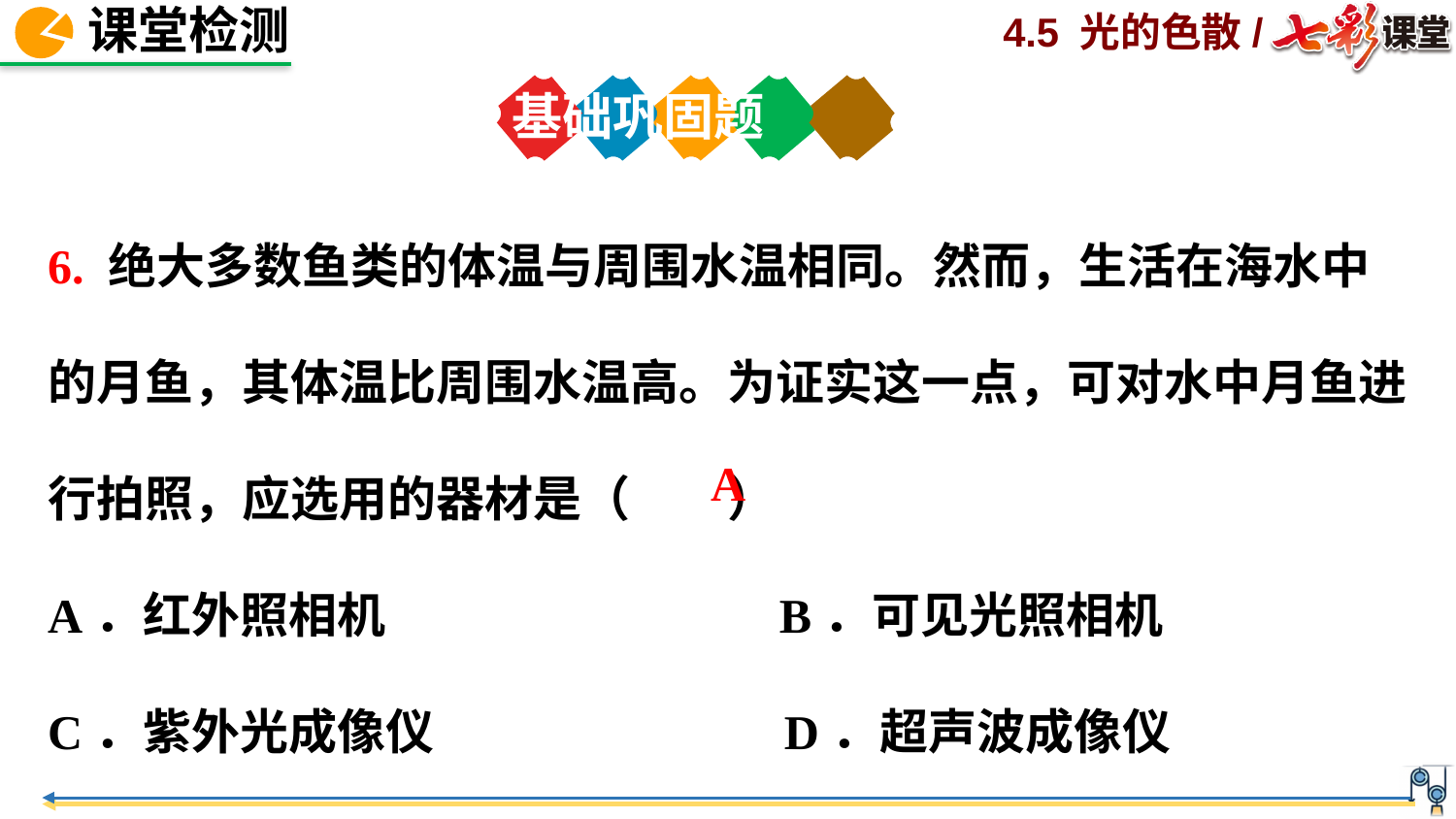

基础巩固题

6. 绝大多数鱼类的体温与周围水温相同。然而，生活在海水中的月鱼，其体温比周围水温高。为证实这一点，可对水中月鱼进行拍照，应选用的器材是（　　）
A．红外照相机                                   B．可见光照相机
C．紫外光成像仪                               D．超声波成像仪
A